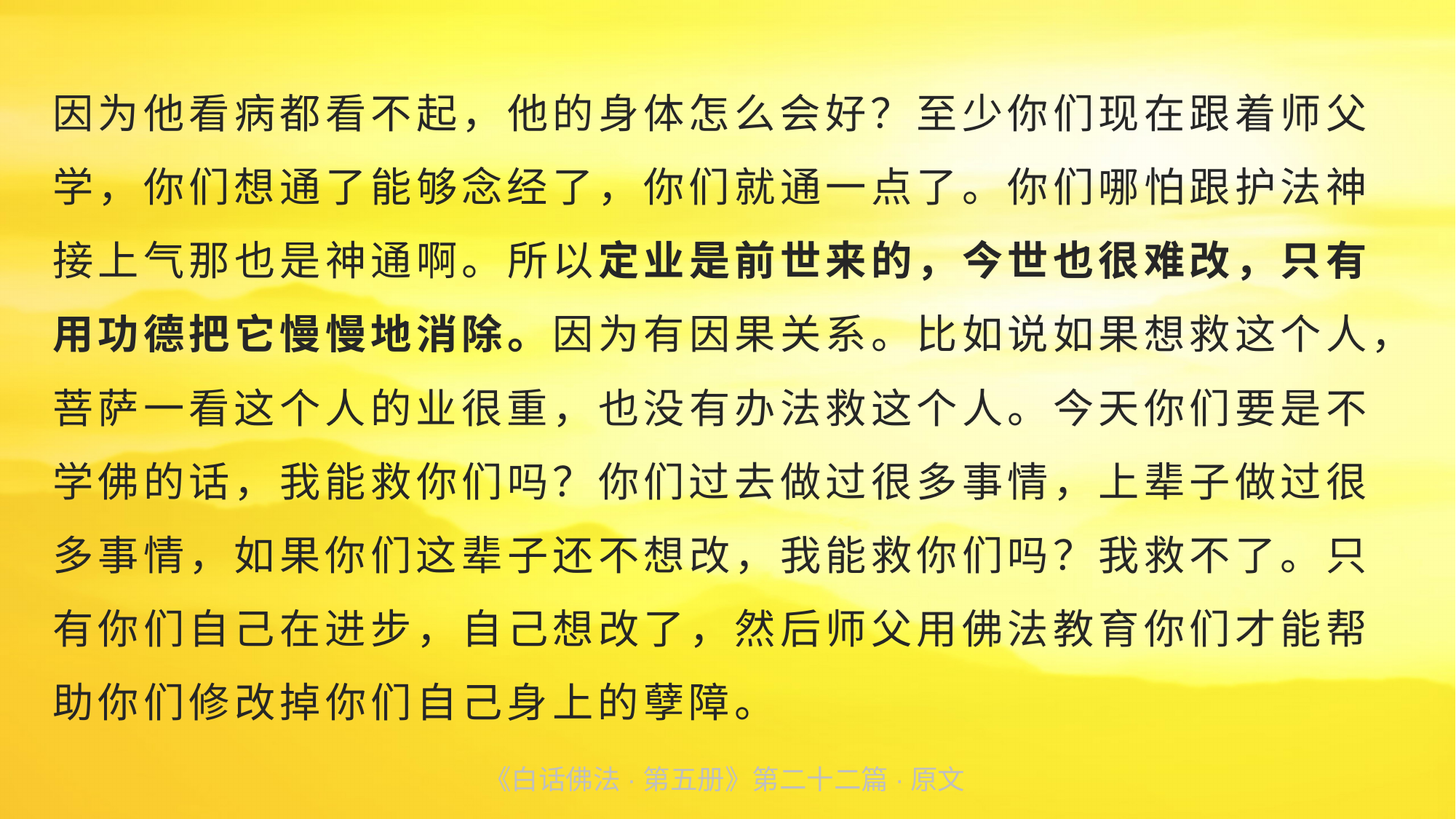

因为他看病都看不起，他的身体怎么会好？至少你们现在跟着师父学，你们想通了能够念经了，你们就通一点了。你们哪怕跟护法神接上气那也是神通啊。所以定业是前世来的，今世也很难改，只有用功德把它慢慢地消除。因为有因果关系。比如说如果想救这个人，菩萨一看这个人的业很重，也没有办法救这个人。今天你们要是不学佛的话，我能救你们吗？你们过去做过很多事情，上辈子做过很多事情，如果你们这辈子还不想改，我能救你们吗？我救不了。只有你们自己在进步，自己想改了，然后师父用佛法教育你们才能帮助你们修改掉你们自己身上的孽障。
《白话佛法·第五册》第二十二篇·原文